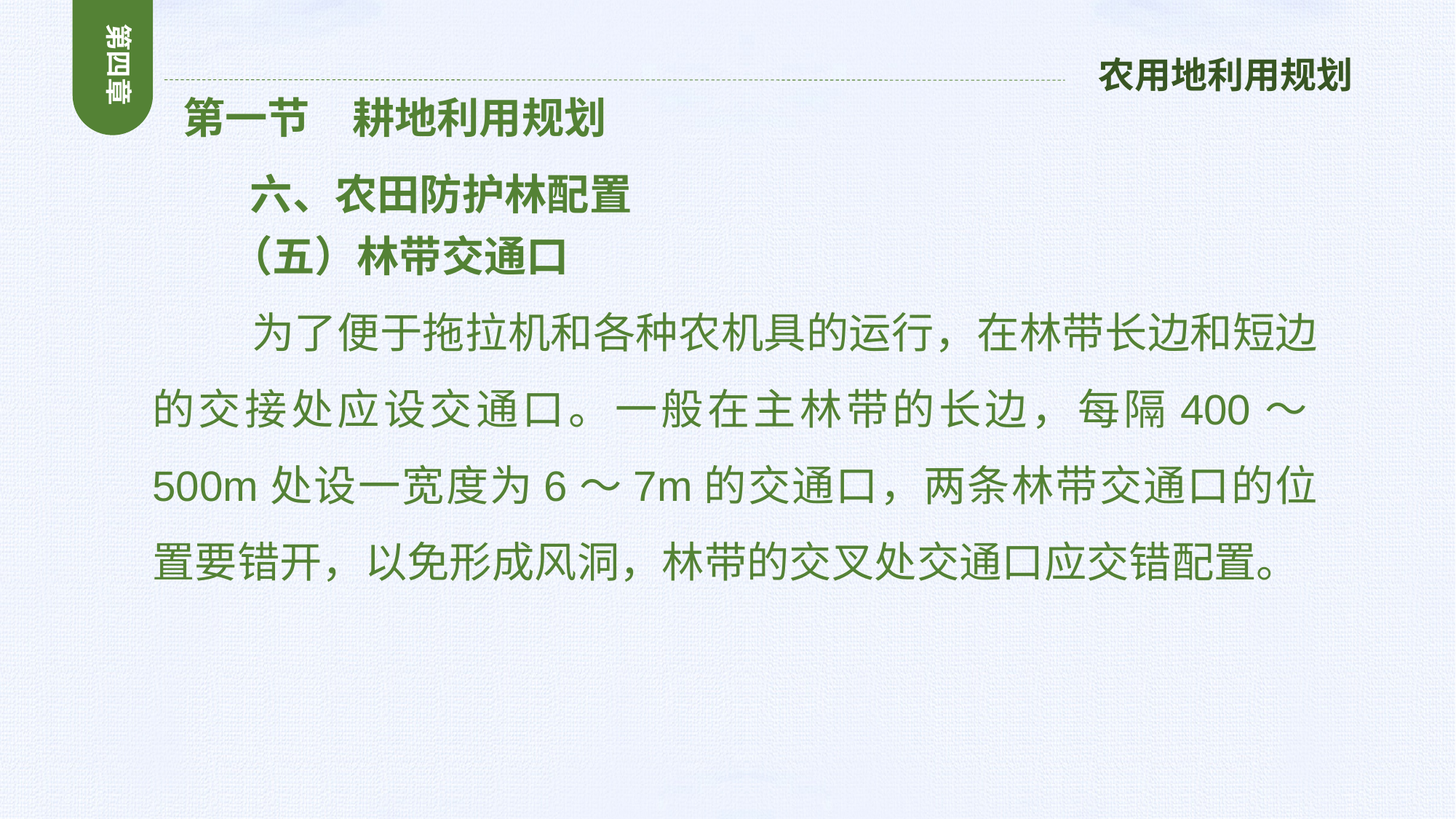

第四章
农用地利用规划
 第一节　耕地利用规划
        六、农田防护林配置

       （五）林带交通口
         为了便于拖拉机和各种农机具的运行，在林带长边和短边的交接处应设交通口。一般在主林带的长边，每隔400～500m处设一宽度为6～7m的交通口，两条林带交通口的位置要错开，以免形成风洞，林带的交叉处交通口应交错配置。